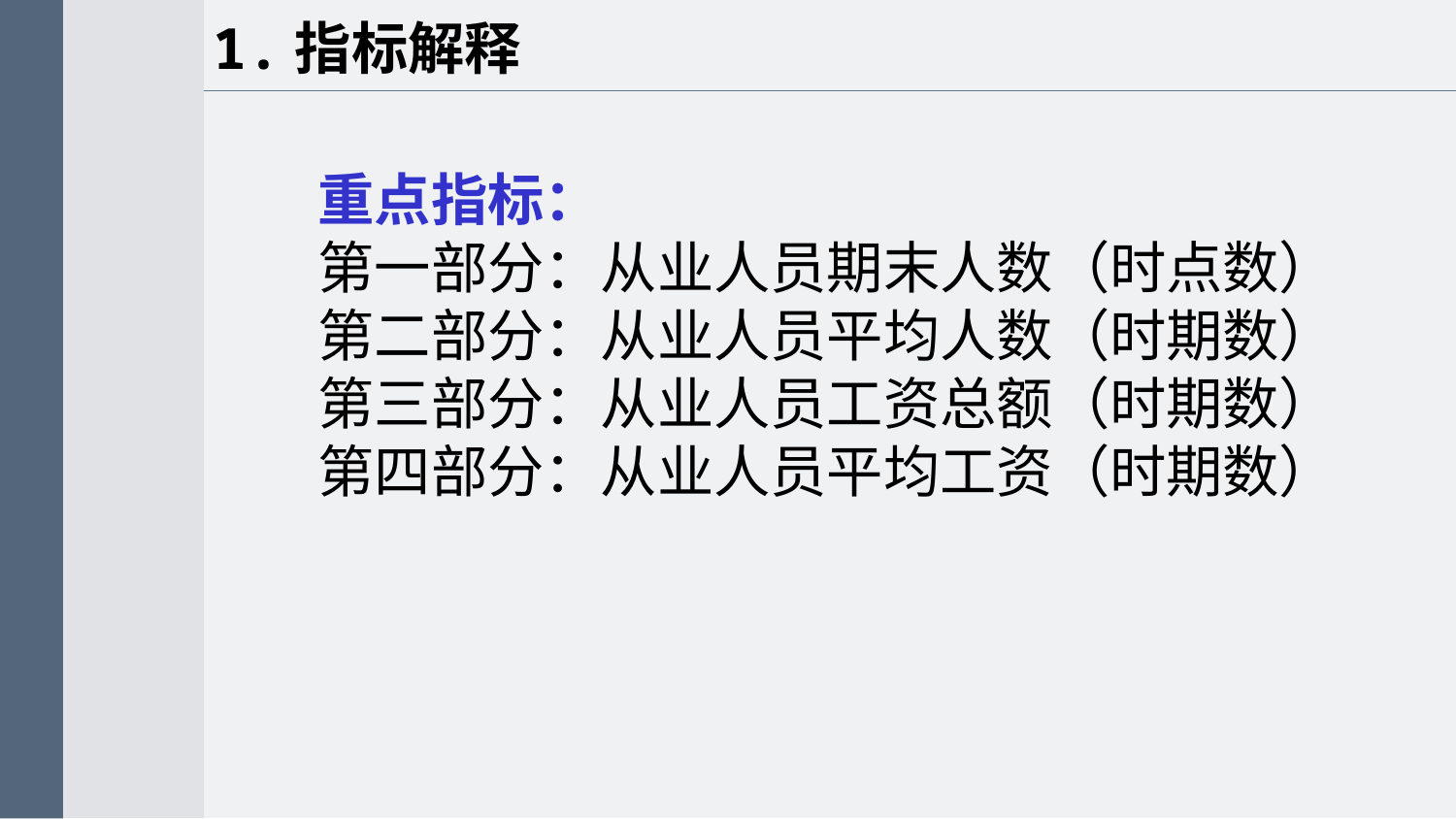

1.指标解释
重点指标：
第一部分：从业人员期末人数（时点数）
第二部分：从业人员平均人数（时期数）
第三部分：从业人员工资总额（时期数）
第四部分：从业人员平均工资（时期数）